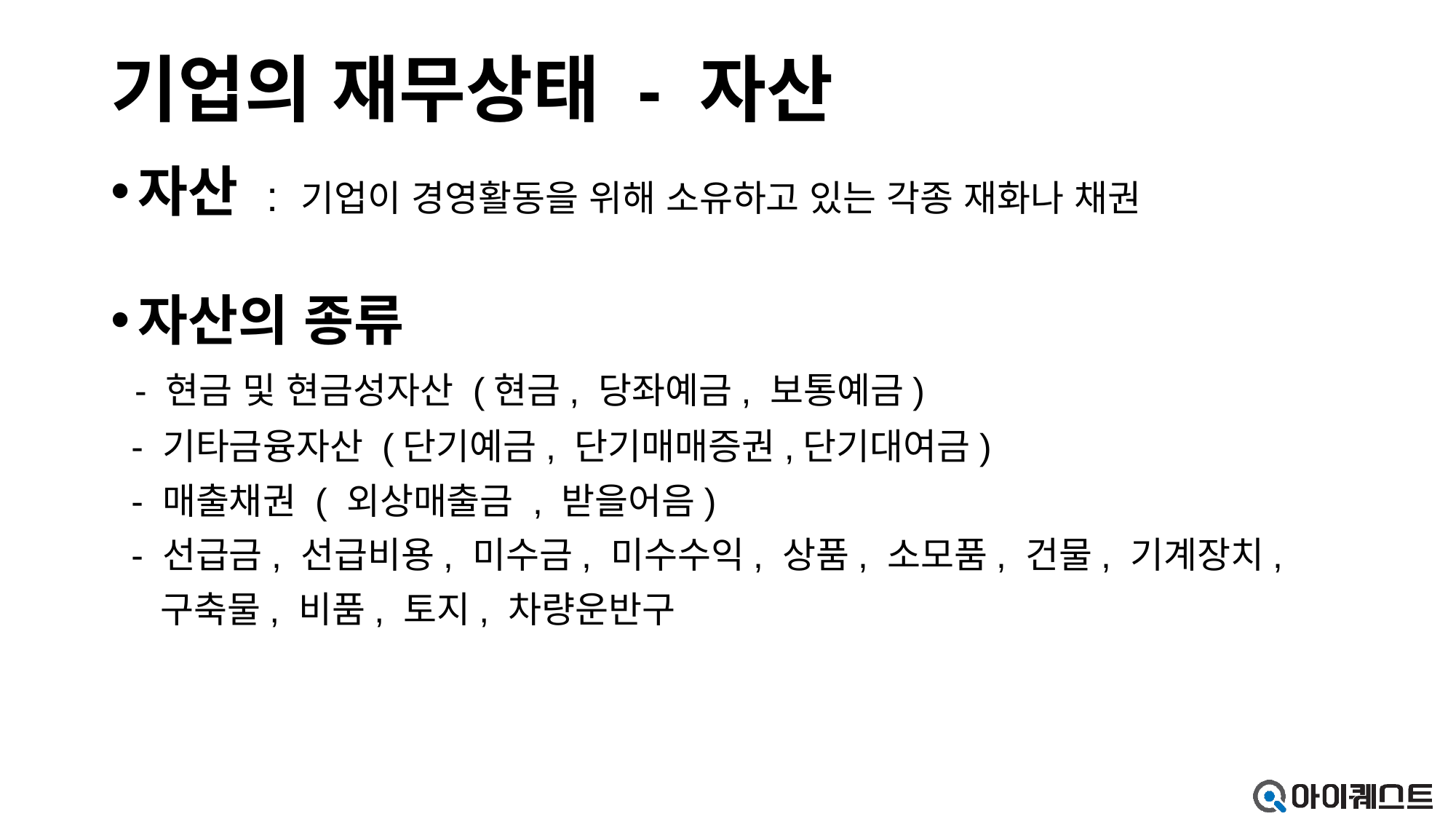

# 기업의 재무상태 - 자산
자산 : 기업이 경영활동을 위해 소유하고 있는 각종 재화나 채권

자산의 종류
  - 현금 및 현금성자산 (현금, 당좌예금, 보통예금)
  - 기타금융자산 (단기예금, 단기매매증권,단기대여금)
  - 매출채권 ( 외상매출금 , 받을어음)
  - 선급금, 선급비용, 미수금, 미수수익, 상품, 소모품, 건물, 기계장치,
    구축물, 비품, 토지, 차량운반구